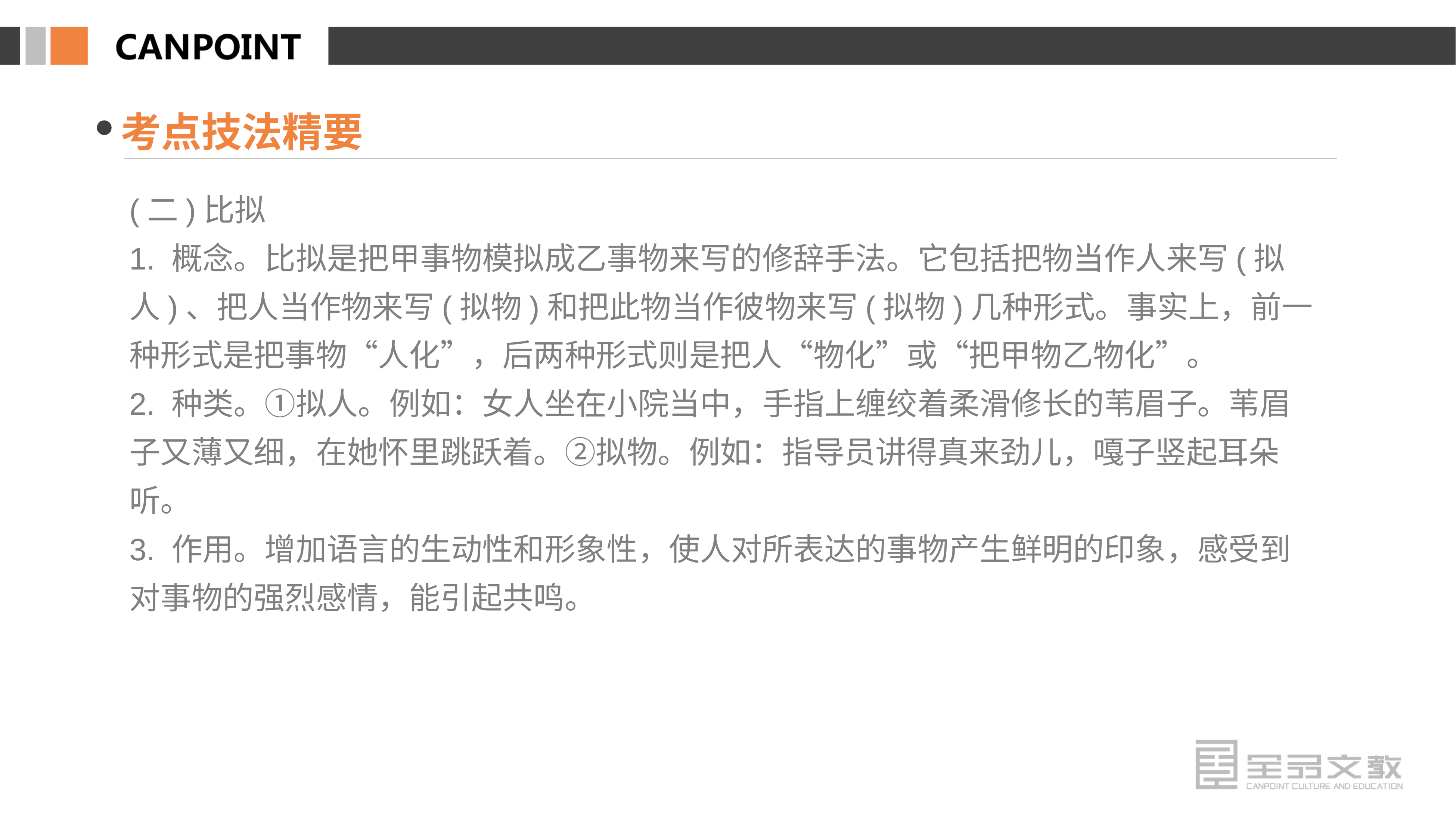

考点技法精要

(二)比拟
1. 概念。比拟是把甲事物模拟成乙事物来写的修辞手法。它包括把物当作人来写(拟人)、把人当作物来写(拟物)和把此物当作彼物来写(拟物)几种形式。事实上，前一种形式是把事物“人化”，后两种形式则是把人“物化”或“把甲物乙物化”。
2. 种类。①拟人。例如：女人坐在小院当中，手指上缠绞着柔滑修长的苇眉子。苇眉子又薄又细，在她怀里跳跃着。②拟物。例如：指导员讲得真来劲儿，嘎子竖起耳朵听。
3. 作用。增加语言的生动性和形象性，使人对所表达的事物产生鲜明的印象，感受到对事物的强烈感情，能引起共鸣。